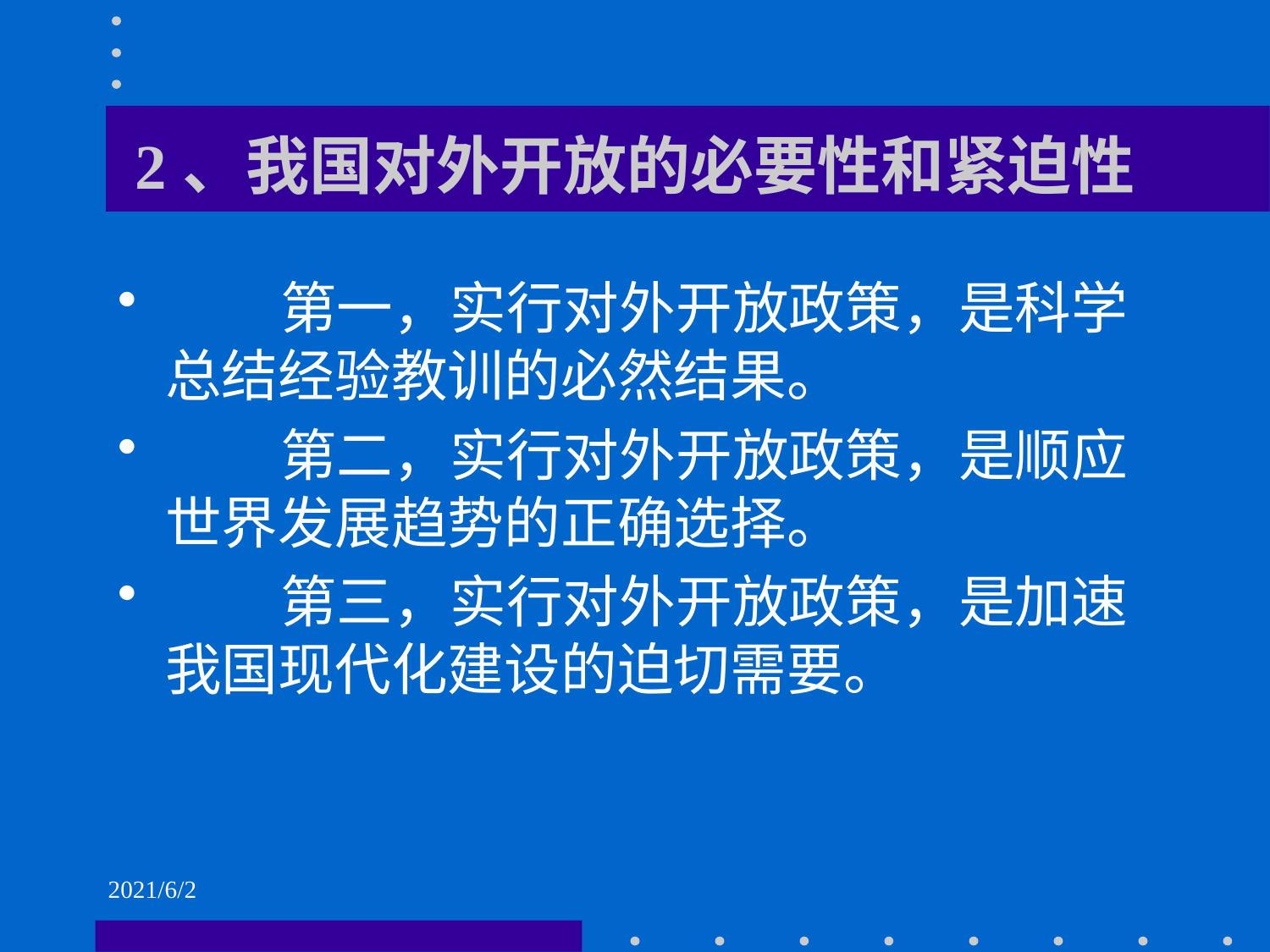

# 2、我国对外开放的必要性和紧迫性
        第一，实行对外开放政策，是科学总结经验教训的必然结果。
        第二，实行对外开放政策，是顺应世界发展趋势的正确选择。
        第三，实行对外开放政策，是加速我国现代化建设的迫切需要。
2021/6/2